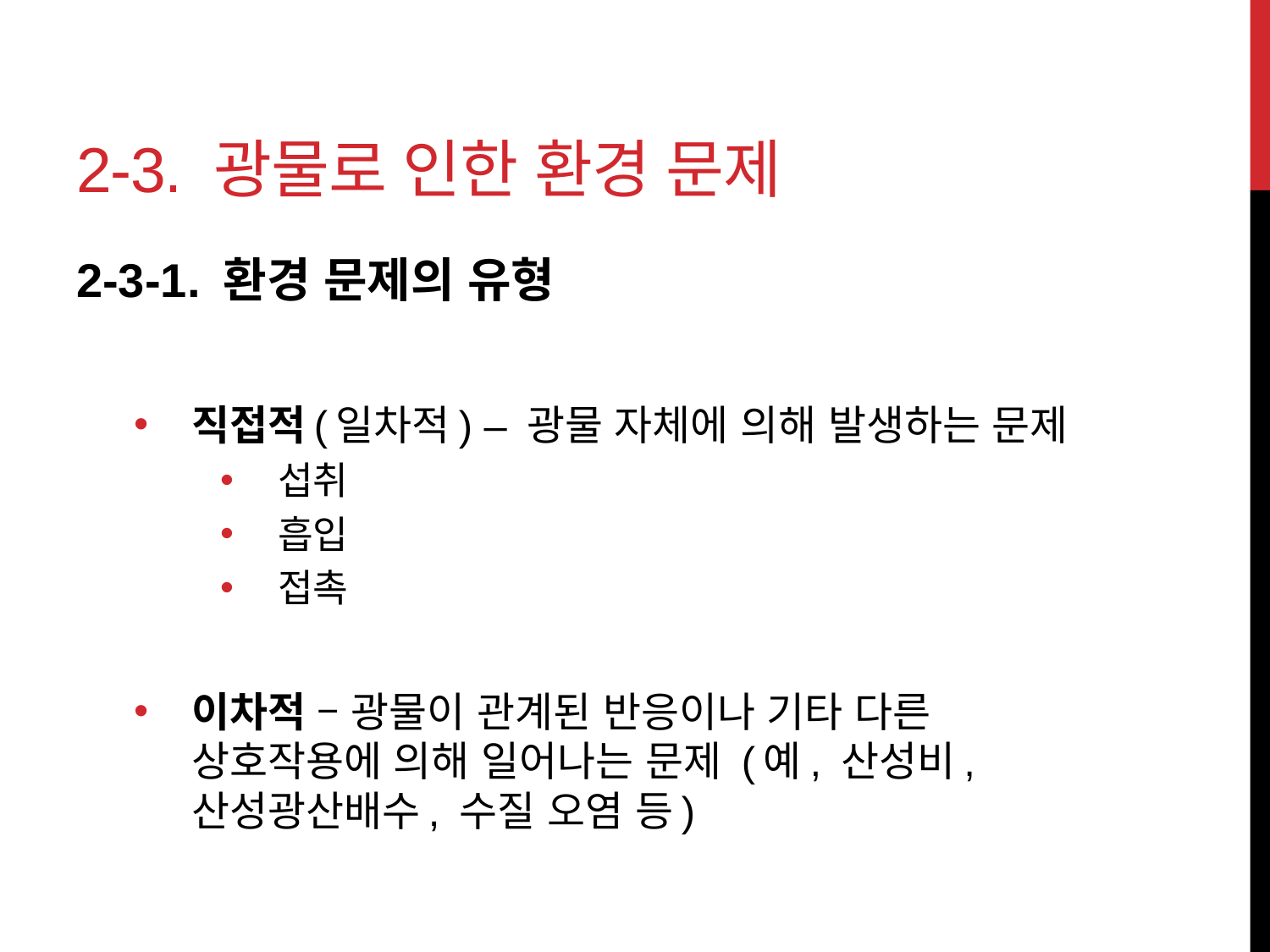

# 2-3. 광물로 인한 환경 문제
2-3-1. 환경 문제의 유형

직접적(일차적) – 광물 자체에 의해 발생하는 문제
섭취
흡입
접촉

이차적 – 광물이 관계된 반응이나 기타 다른 상호작용에 의해 일어나는 문제 (예, 산성비, 산성광산배수, 수질 오염 등)